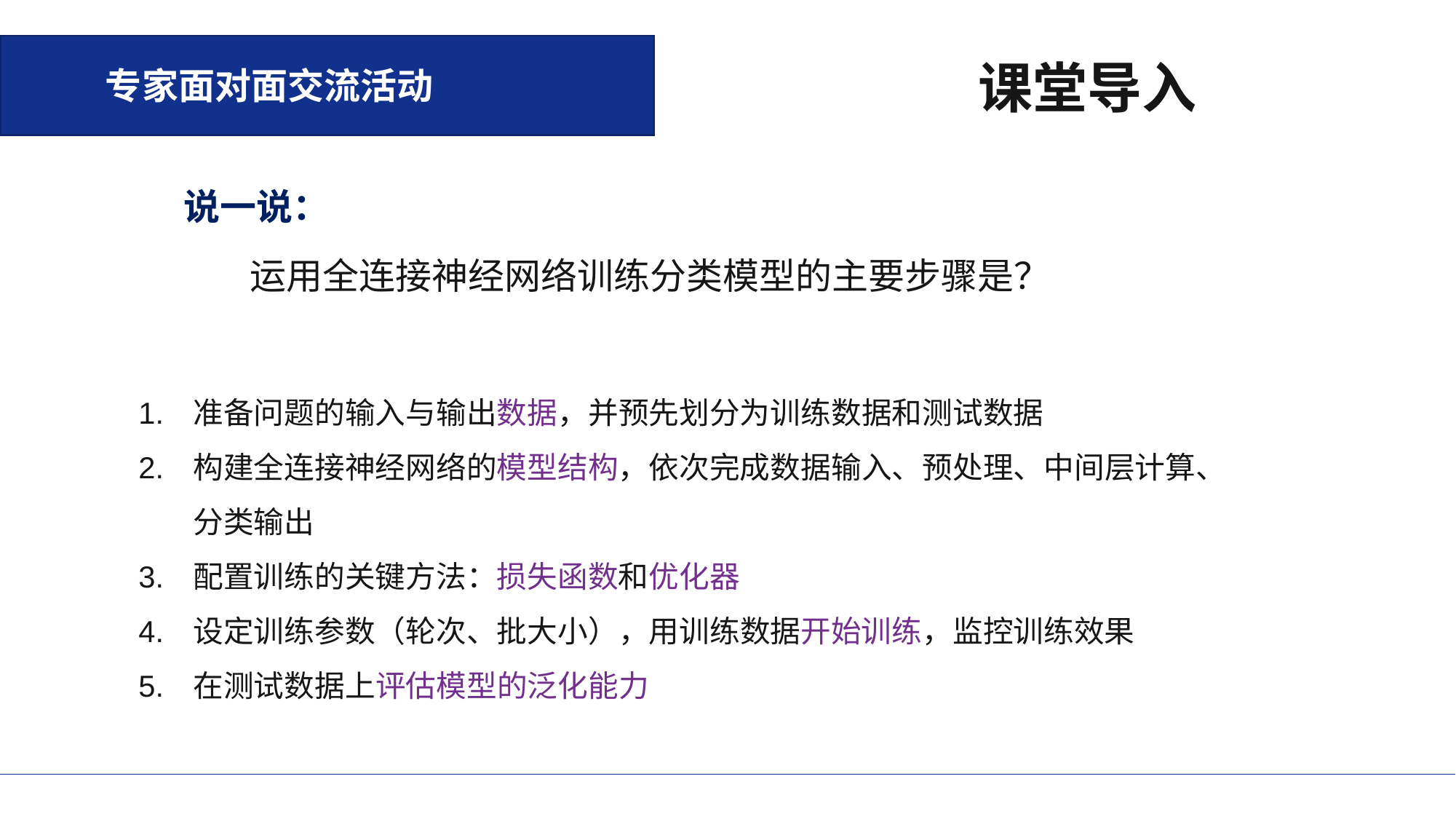

专家面对面交流活动
课堂导入
说一说：

       运用全连接神经网络训练分类模型的主要步骤是？
准备问题的输入与输出数据，并预先划分为训练数据和测试数据
构建全连接神经网络的模型结构，依次完成数据输入、预处理、中间层计算、分类输出
配置训练的关键方法：损失函数和优化器
设定训练参数（轮次、批大小），用训练数据开始训练，监控训练效果
在测试数据上评估模型的泛化能力